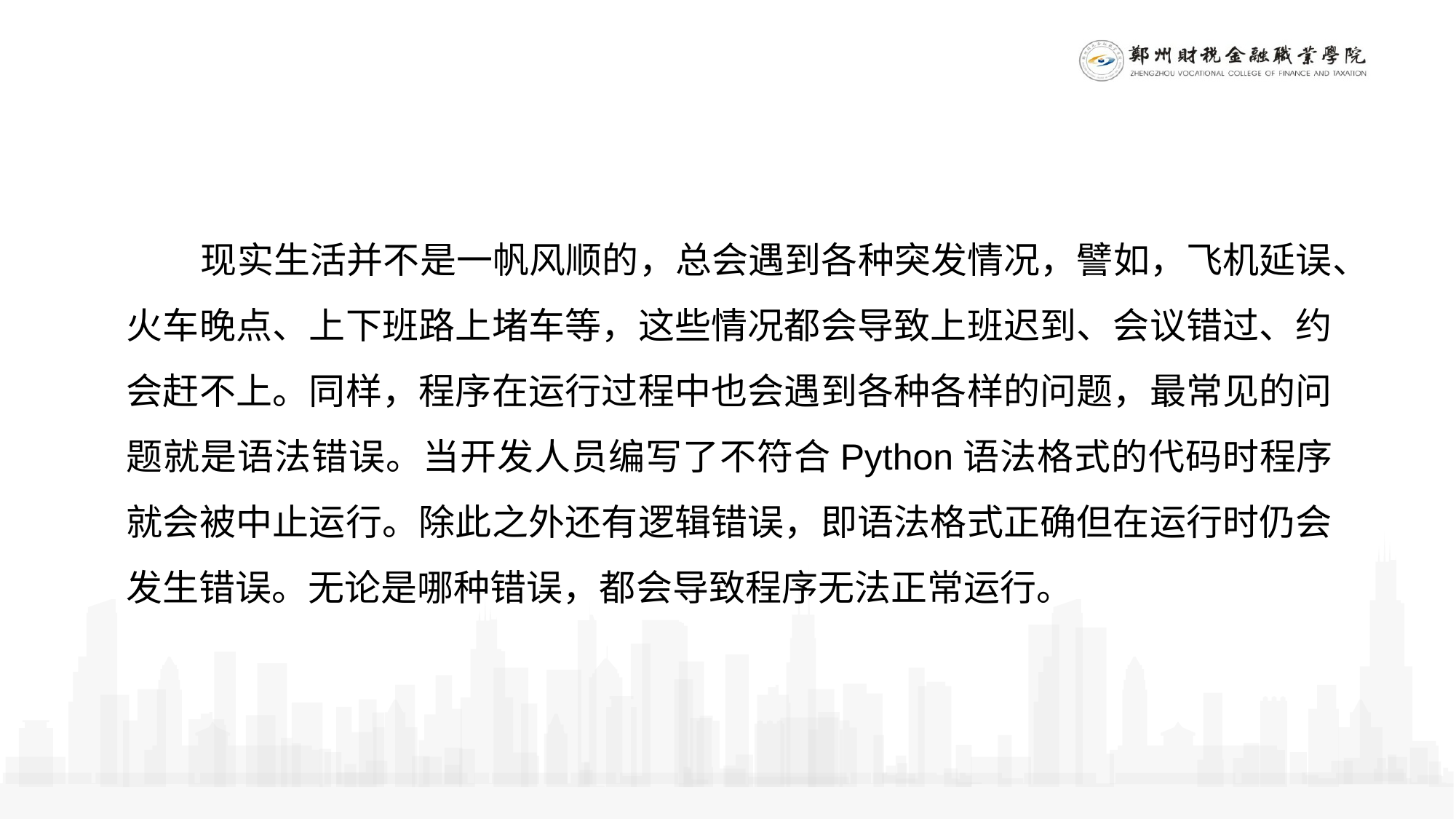

现实生活并不是一帆风顺的，总会遇到各种突发情况，譬如，飞机延误、火车晚点、上下班路上堵车等，这些情况都会导致上班迟到、会议错过、约会赶不上。同样，程序在运行过程中也会遇到各种各样的问题，最常见的问题就是语法错误。当开发人员编写了不符合Python语法格式的代码时程序就会被中止运行。除此之外还有逻辑错误，即语法格式正确但在运行时仍会发生错误。无论是哪种错误，都会导致程序无法正常运行。